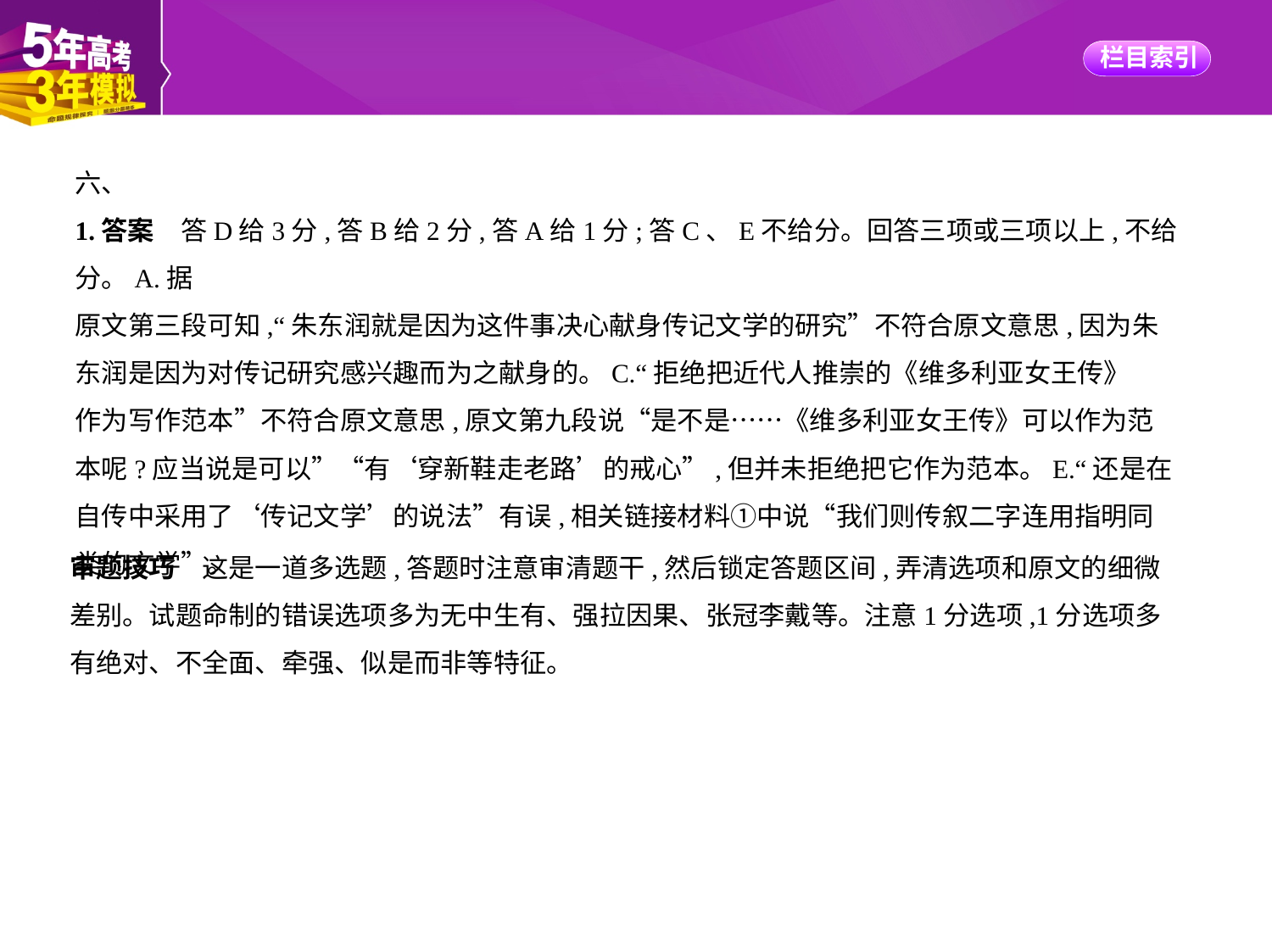

六、
1.答案　答D给3分,答B给2分,答A给1分;答C、E不给分。回答三项或三项以上,不给分。A.据
原文第三段可知,“朱东润就是因为这件事决心献身传记文学的研究”不符合原文意思,因为朱
东润是因为对传记研究感兴趣而为之献身的。C.“拒绝把近代人推崇的《维多利亚女王传》
作为写作范本”不符合原文意思,原文第九段说“是不是……《维多利亚女王传》可以作为范
本呢?应当说是可以”“有‘穿新鞋走老路’的戒心”,但并未拒绝把它作为范本。E.“还是在
自传中采用了‘传记文学’的说法”有误,相关链接材料①中说“我们则传叙二字连用指明同
类的文学”。
审题技巧　这是一道多选题,答题时注意审清题干,然后锁定答题区间,弄清选项和原文的细微
差别。试题命制的错误选项多为无中生有、强拉因果、张冠李戴等。注意1分选项,1分选项多
有绝对、不全面、牵强、似是而非等特征。